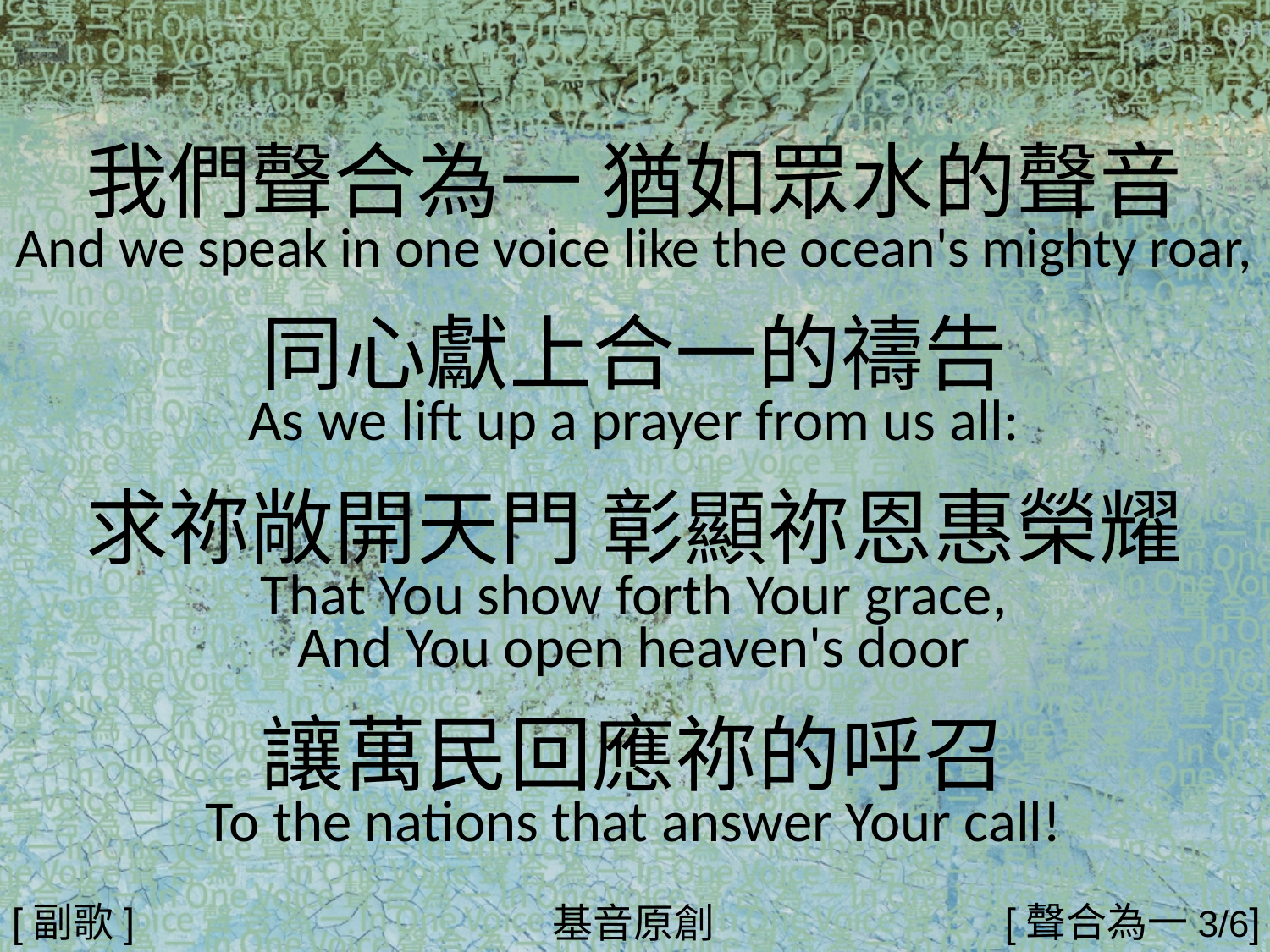

我們聲合為一 猶如眾水的聲音
And we speak in one voice like the ocean's mighty roar,

同心獻上合一的禱告
As we lift up a prayer from us all:

求祢敞開天門 彰顯祢恩惠榮耀
That You show forth Your grace,
And You open heaven's door

讓萬民回應祢的呼召
To the nations that answer Your call!
#

[副歌]
[聲合為一3/6]
基音原創